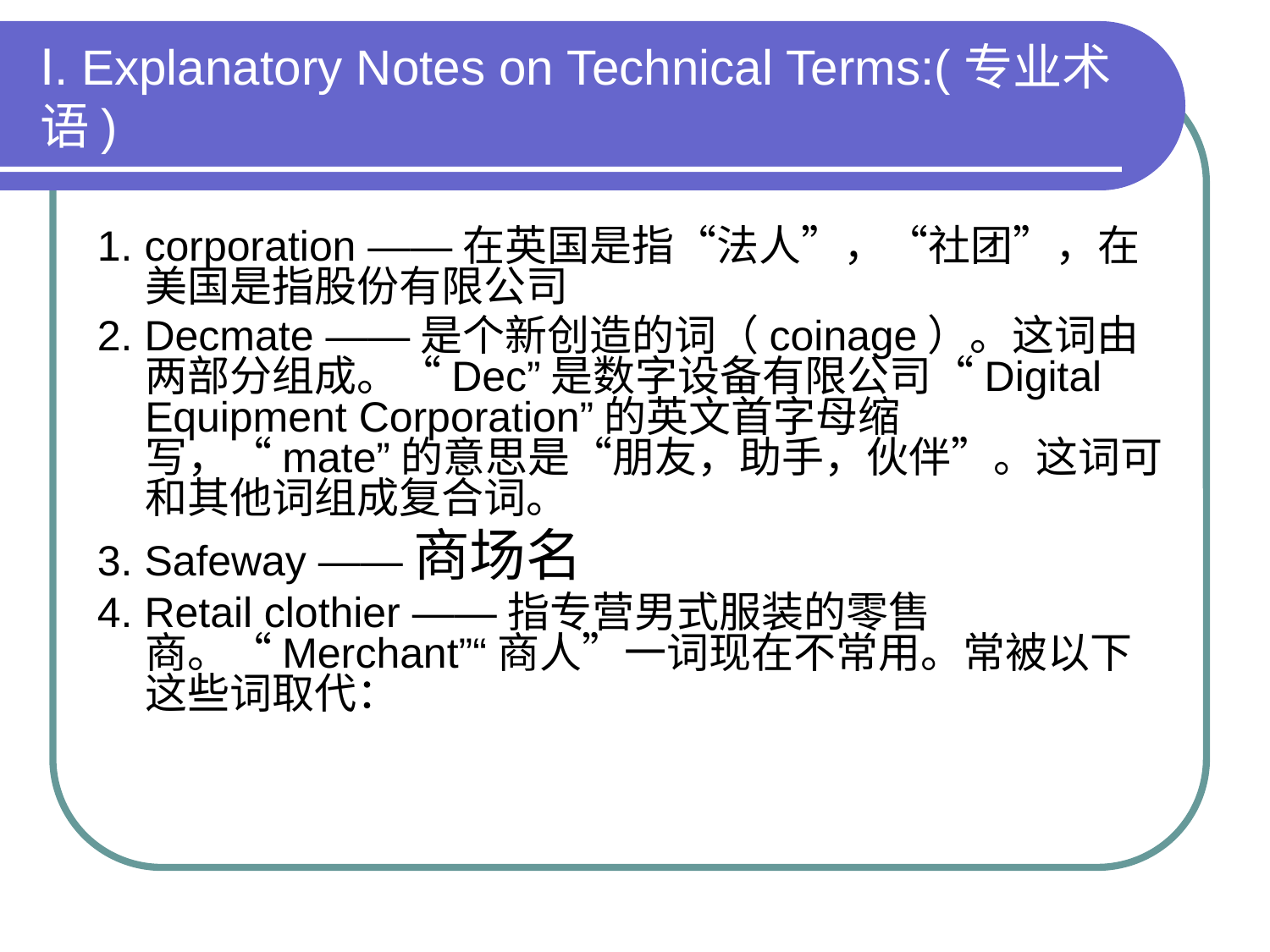

# Ⅰ. Explanatory Notes on Technical Terms:(专业术语)
1. corporation ——在英国是指“法人”，“社团”，在美国是指股份有限公司
2. Decmate ——是个新创造的词（coinage）。这词由两部分组成。“Dec”是数字设备有限公司“Digital Equipment Corporation”的英文首字母缩写，“mate”的意思是“朋友，助手，伙伴”。这词可和其他词组成复合词。
3. Safeway ——商场名
4. Retail clothier ——指专营男式服装的零售商。“Merchant”“商人”一词现在不常用。常被以下这些词取代：